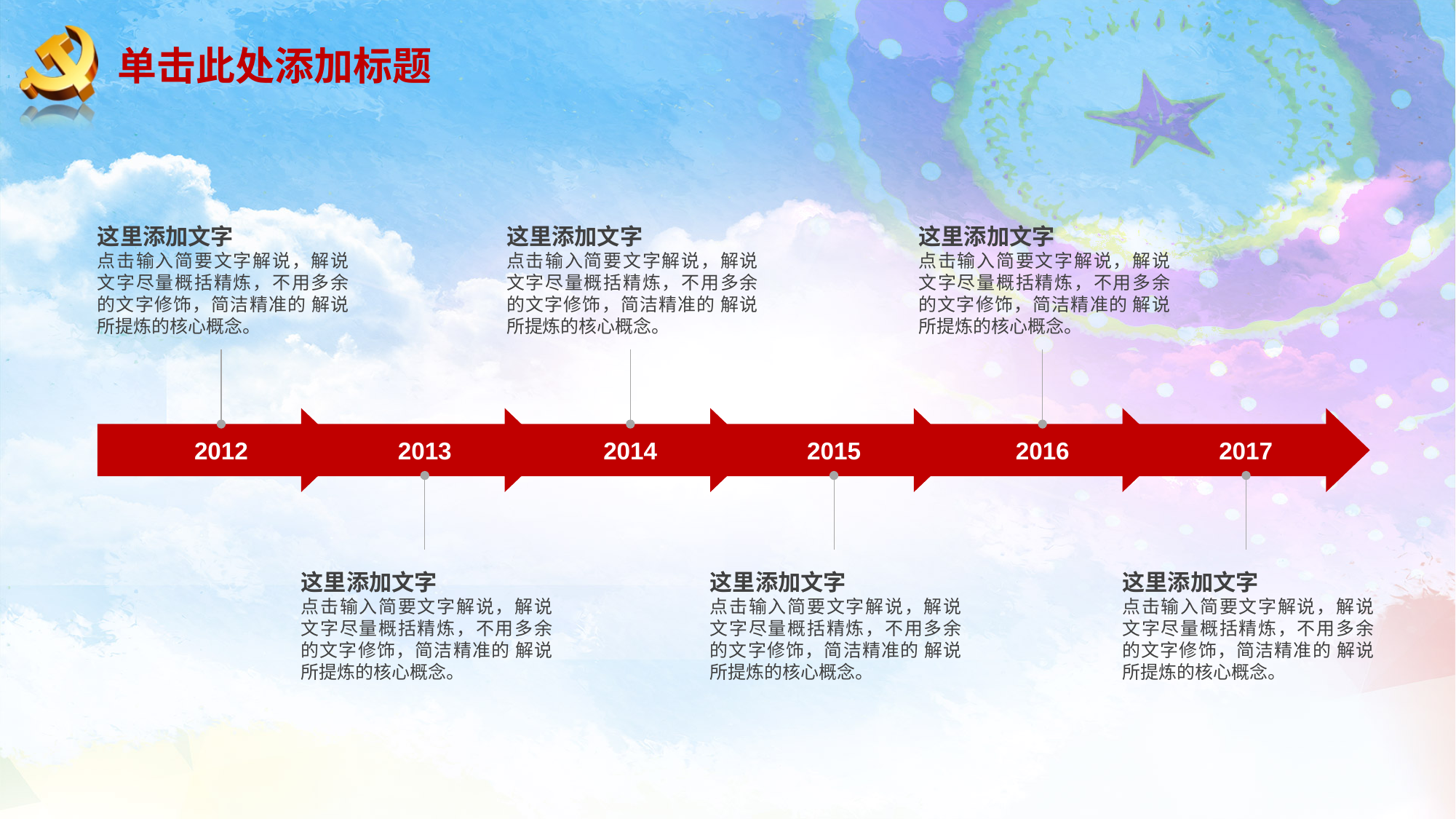

# 单击此处添加标题
这里添加文字
点击输入简要文字解说，解说文字尽量概括精炼，不用多余的文字修饰，简洁精准的 解说所提炼的核心概念。
这里添加文字
点击输入简要文字解说，解说文字尽量概括精炼，不用多余的文字修饰，简洁精准的 解说所提炼的核心概念。
这里添加文字
点击输入简要文字解说，解说文字尽量概括精炼，不用多余的文字修饰，简洁精准的 解说所提炼的核心概念。

2012
2013
2014
2015
2016
2017
这里添加文字
点击输入简要文字解说，解说文字尽量概括精炼，不用多余的文字修饰，简洁精准的 解说所提炼的核心概念。
这里添加文字
点击输入简要文字解说，解说文字尽量概括精炼，不用多余的文字修饰，简洁精准的 解说所提炼的核心概念。
这里添加文字
点击输入简要文字解说，解说文字尽量概括精炼，不用多余的文字修饰，简洁精准的 解说所提炼的核心概念。